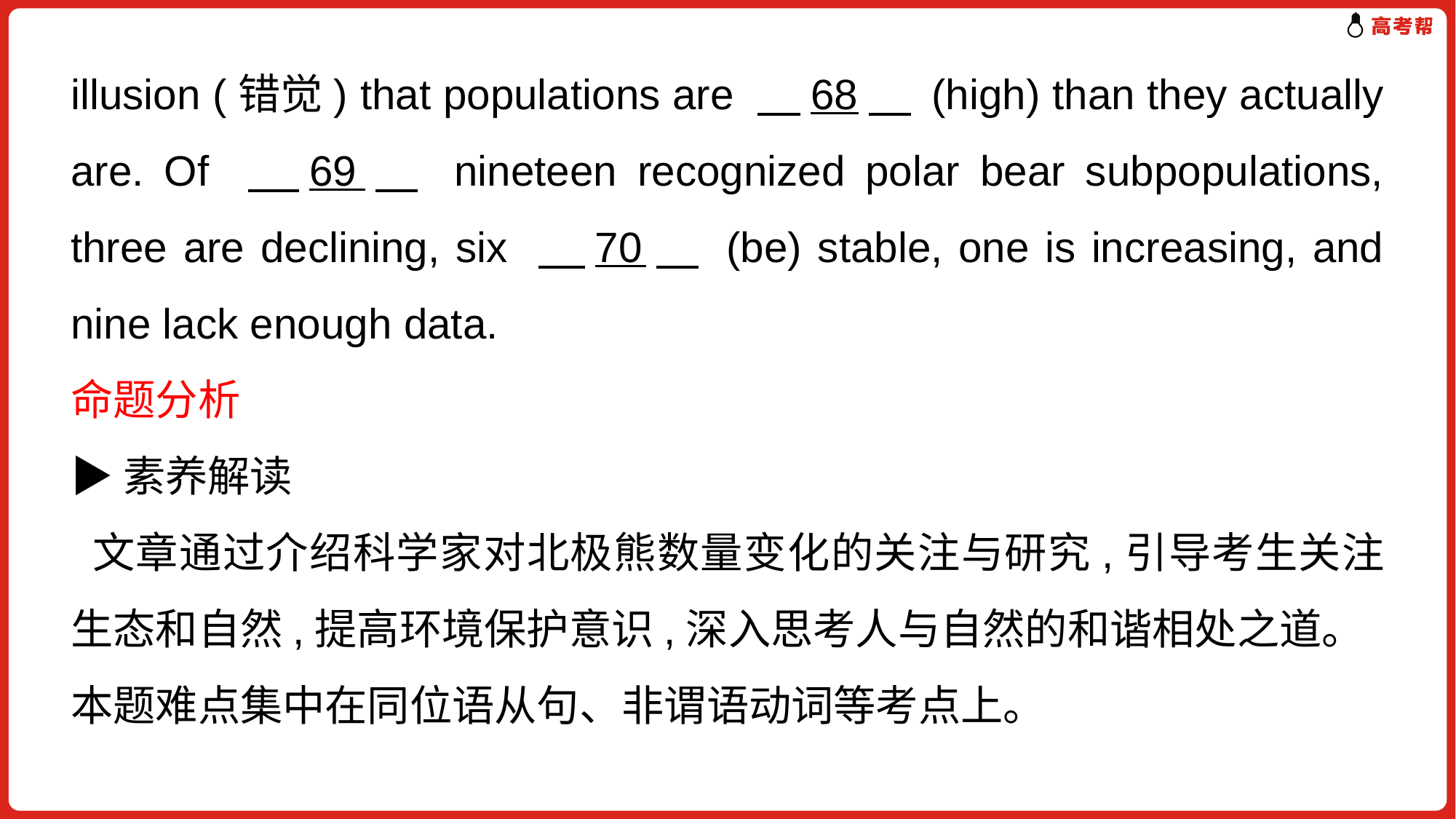

illusion (错觉) that populations are 　68　 (high) than they actually are. Of 　69　 nineteen recognized polar bear subpopulations, three are declining, six 　70　 (be) stable, one is increasing, and nine lack enough data.
命题分析
▶素养解读
 文章通过介绍科学家对北极熊数量变化的关注与研究,引导考生关注生态和自然,提高环境保护意识,深入思考人与自然的和谐相处之道。
本题难点集中在同位语从句、非谓语动词等考点上。